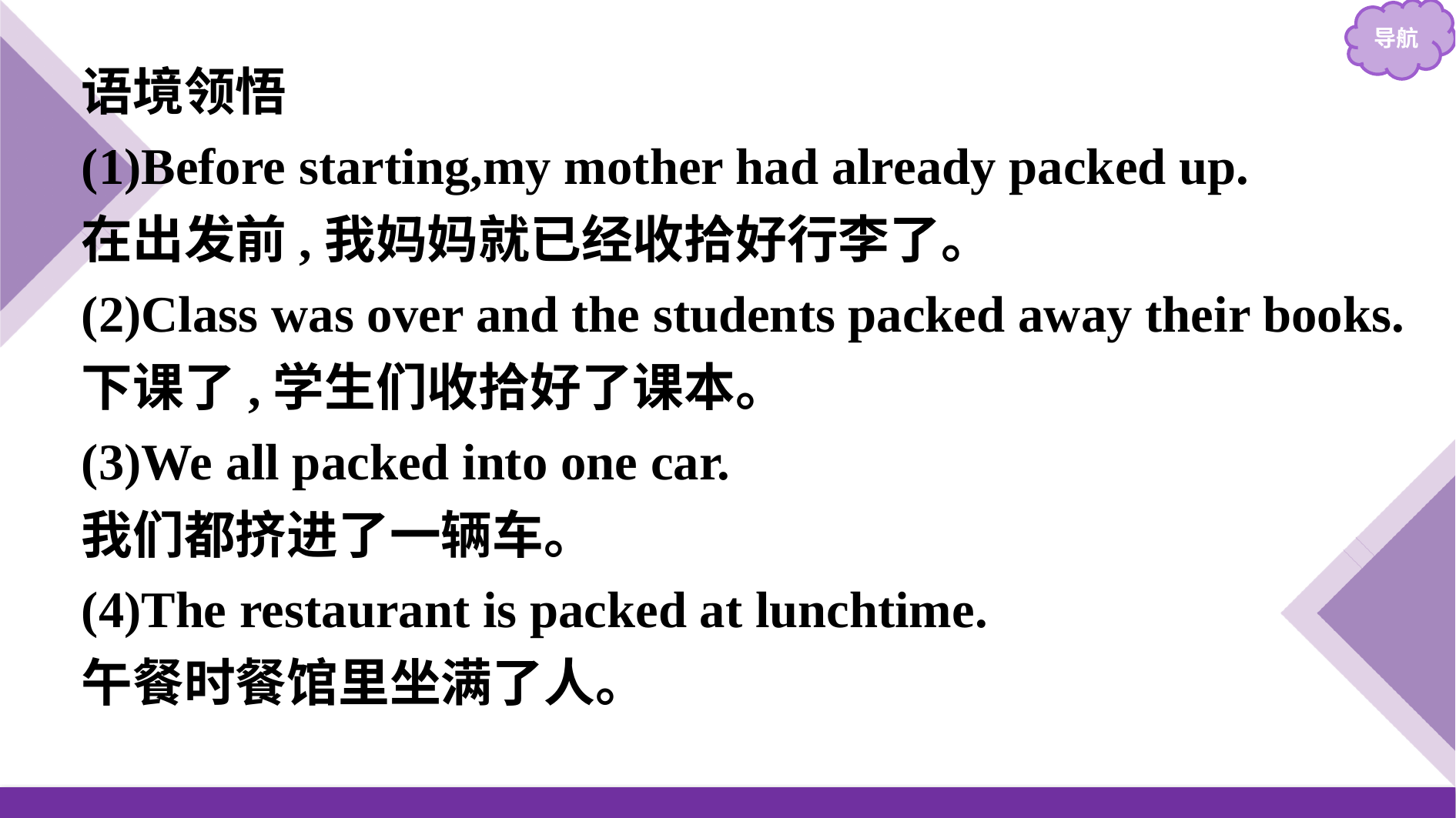

语境领悟
(1)Before starting,my mother had already packed up.
在出发前,我妈妈就已经收拾好行李了。
(2)Class was over and the students packed away their books.
下课了,学生们收拾好了课本。
(3)We all packed into one car.
我们都挤进了一辆车。
(4)The restaurant is packed at lunchtime.
午餐时餐馆里坐满了人。